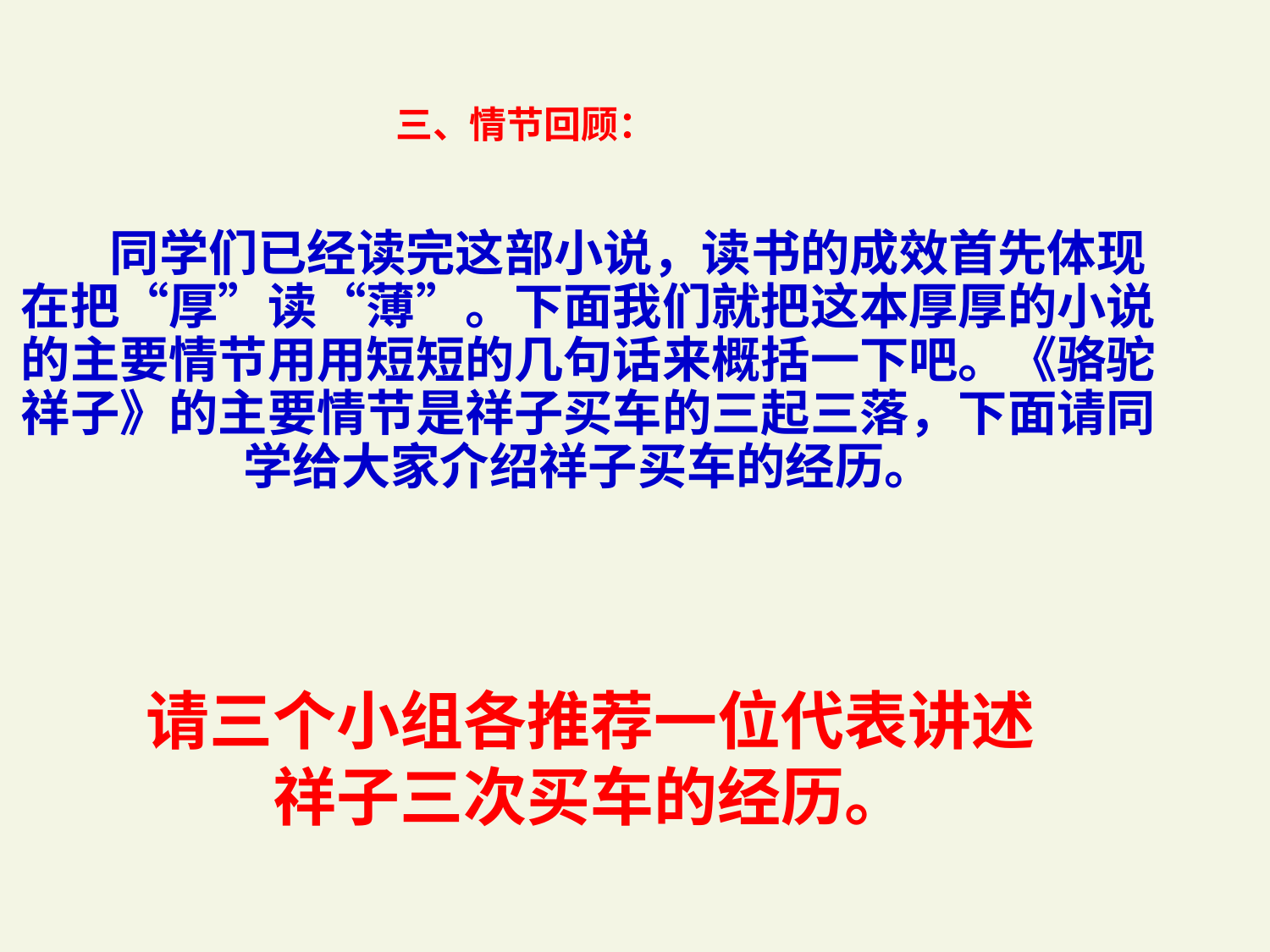

三、情节回顾：
      同学们已经读完这部小说，读书的成效首先体现在把“厚”读“薄”。下面我们就把这本厚厚的小说的主要情节用用短短的几句话来概括一下吧。《骆驼祥子》的主要情节是祥子买车的三起三落，下面请同学给大家介绍祥子买车的经历。
请三个小组各推荐一位代表讲述祥子三次买车的经历。